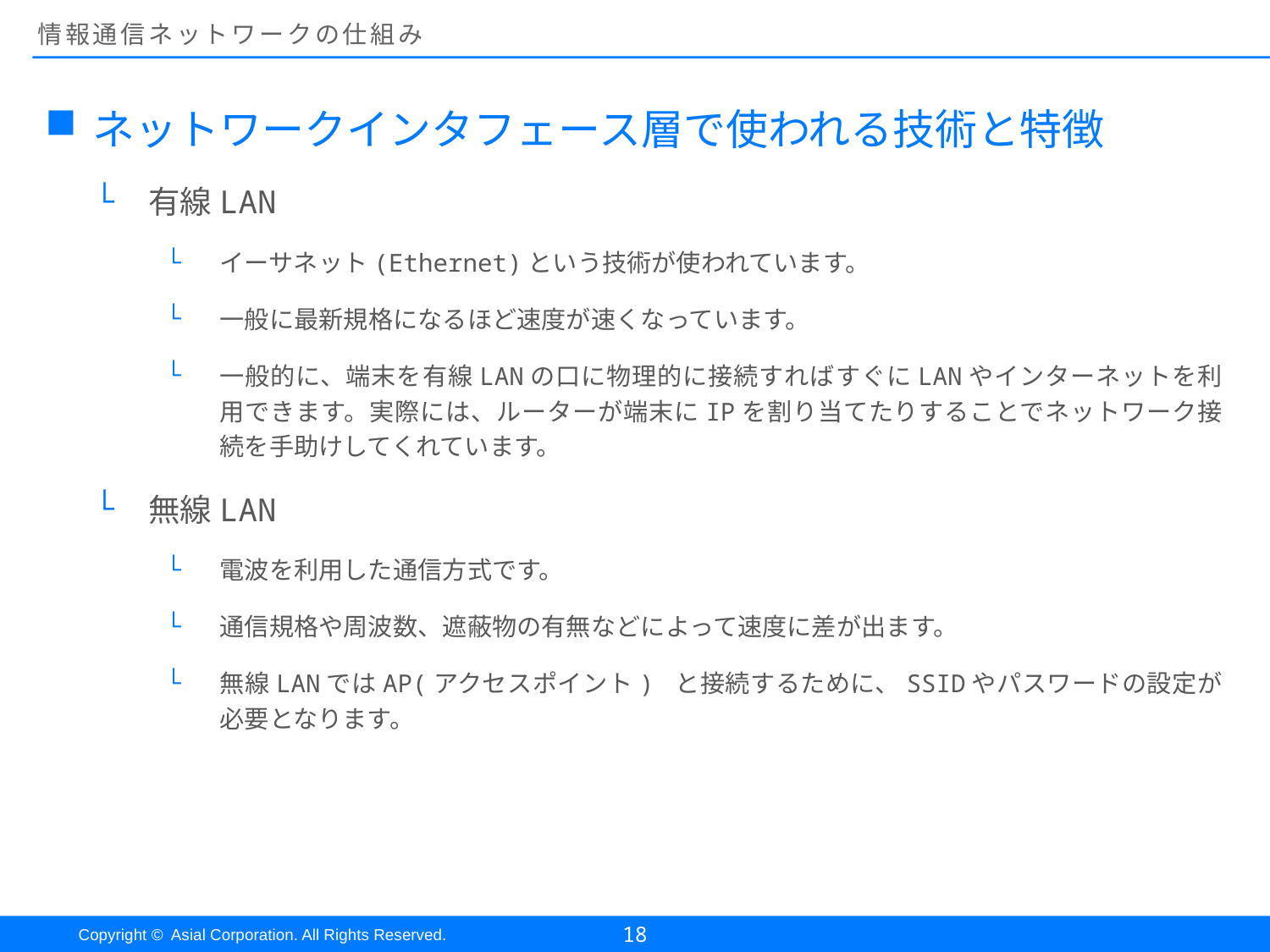

# 情報通信ネットワークの仕組み

ネットワークインタフェース層で使われる技術と特徴
有線LAN
イーサネット(Ethernet)という技術が使われています。
一般に最新規格になるほど速度が速くなっています。
一般的に、端末を有線LANの口に物理的に接続すればすぐにLANやインターネットを利用できます。実際には、ルーターが端末にIPを割り当てたりすることでネットワーク接続を手助けしてくれています。
無線LAN
電波を利用した通信方式です。
通信規格や周波数、遮蔽物の有無などによって速度に差が出ます。
無線LANではAP(アクセスポイント) と接続するために、SSIDやパスワードの設定が必要となります。

18